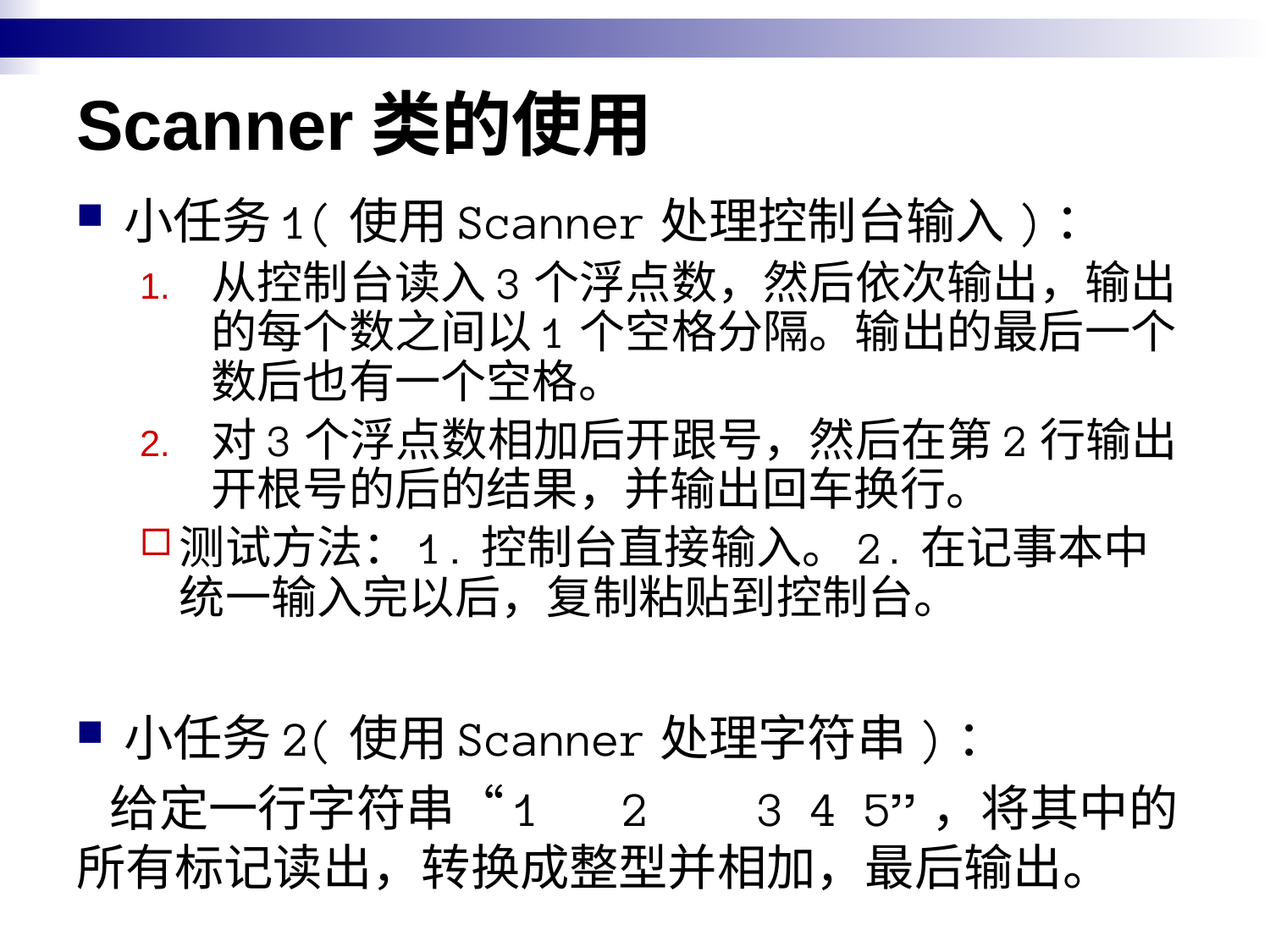

# Scanner类的使用
小任务1(使用Scanner处理控制台输入)：
从控制台读入3个浮点数，然后依次输出，输出的每个数之间以1个空格分隔。输出的最后一个数后也有一个空格。
对3个浮点数相加后开跟号，然后在第2行输出开根号的后的结果，并输出回车换行。
测试方法：1.控制台直接输入。2.在记事本中统一输入完以后，复制粘贴到控制台。

小任务2(使用Scanner处理字符串)：
  给定一行字符串“1   2    3 4 5”，将其中的所有标记读出，转换成整型并相加，最后输出。